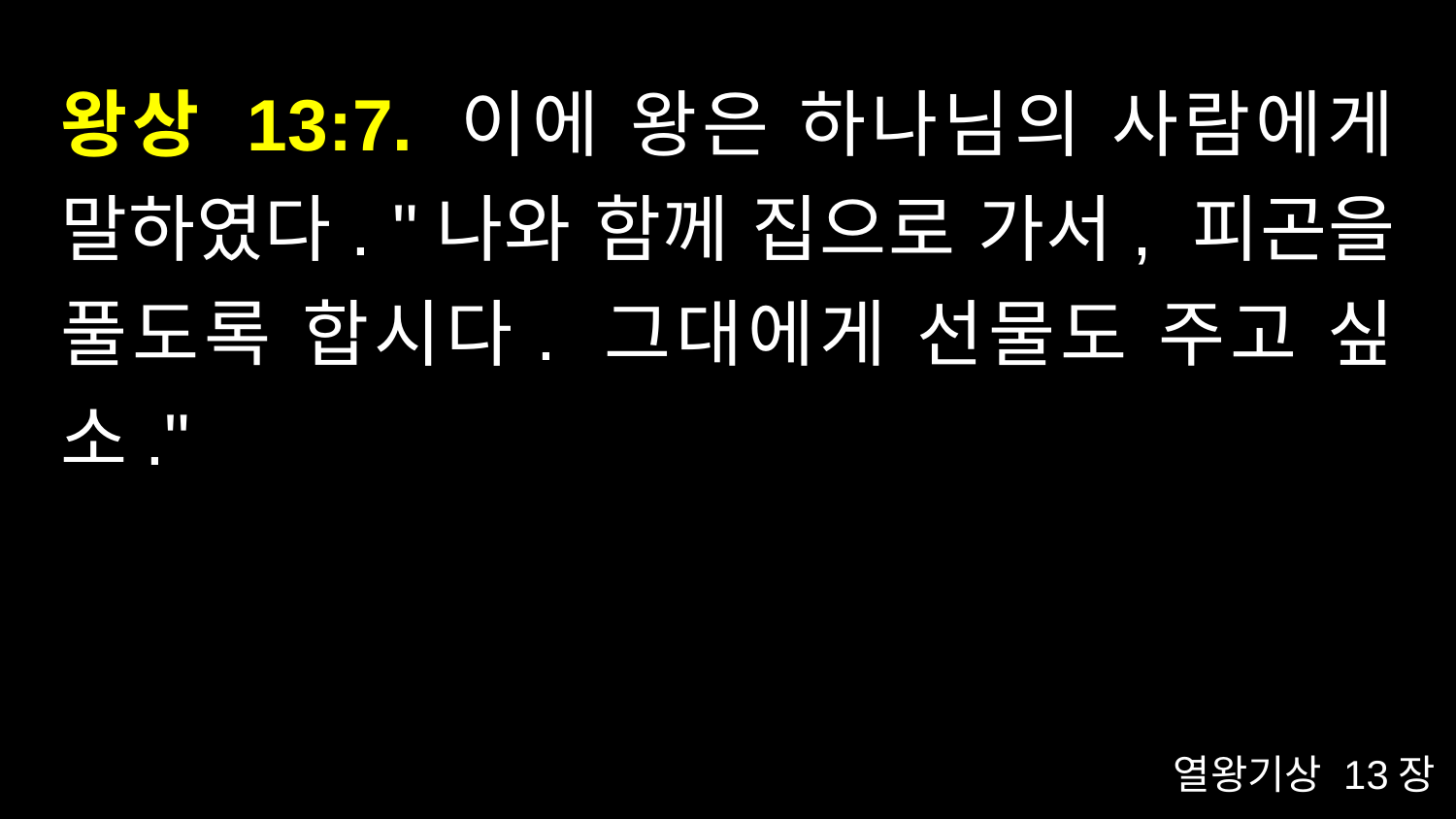

# 왕상 13:7. 이에 왕은 하나님의 사람에게 말하였다. "나와 함께 집으로 가서, 피곤을 풀도록 합시다. 그대에게 선물도 주고 싶소."
열왕기상 13장